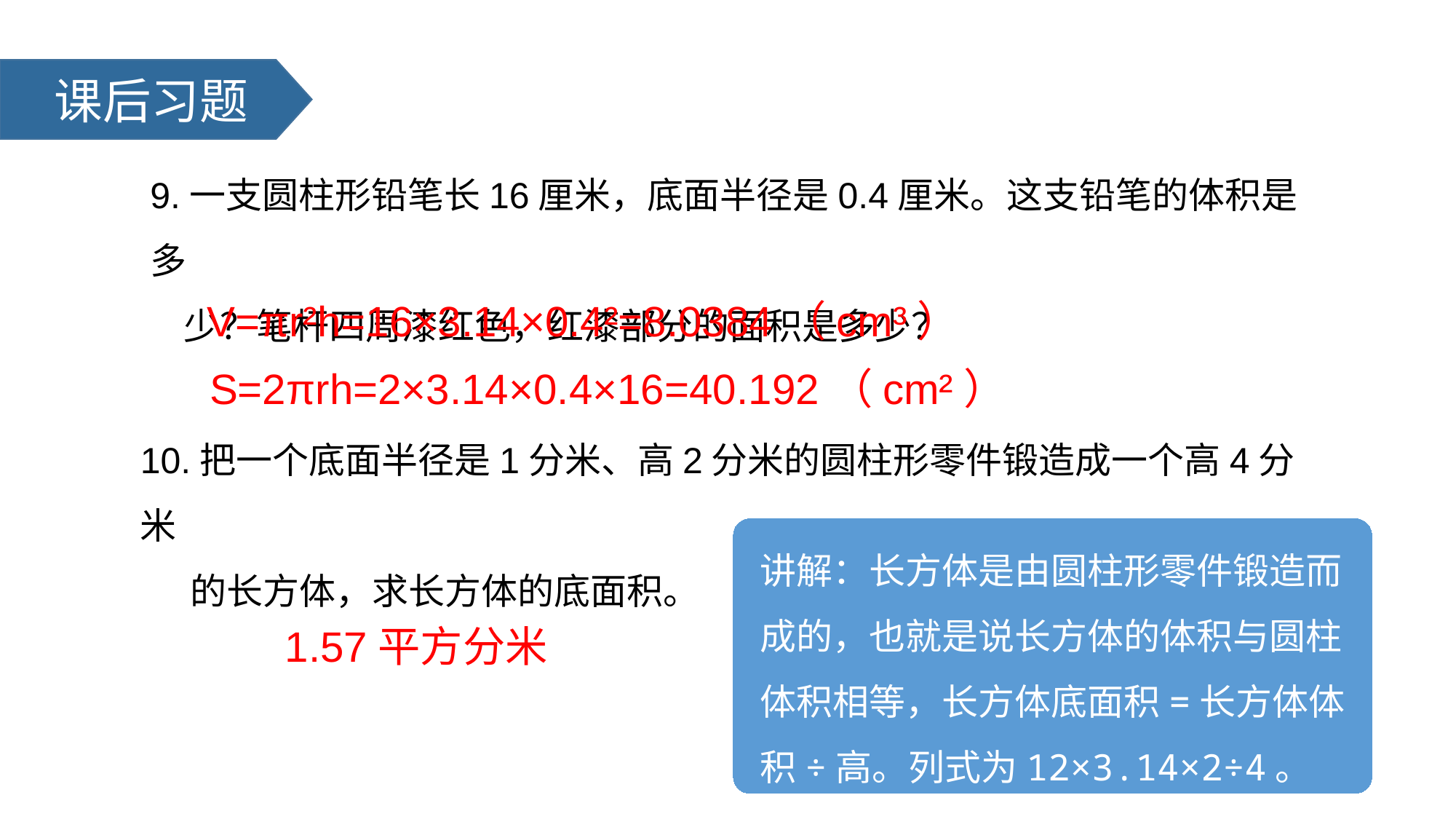

课后习题
9.一支圆柱形铅笔长16厘米，底面半径是0.4厘米。这支铅笔的体积是多
   少？笔杆四周漆红色，红漆部分的面积是多少？
V=πr²h=16×3.14×0.4²=8.0384（cm³）
S=2πrh=2×3.14×0.4×16=40.192（cm²）
10.把一个底面半径是1分米、高2分米的圆柱形零件锻造成一个高4分米
     的长方体，求长方体的底面积。

讲解：长方体是由圆柱形零件锻造而成的，也就是说长方体的体积与圆柱体积相等，长方体底面积=长方体体积÷高。列式为12×3.14×2÷4。
1.57平方分米